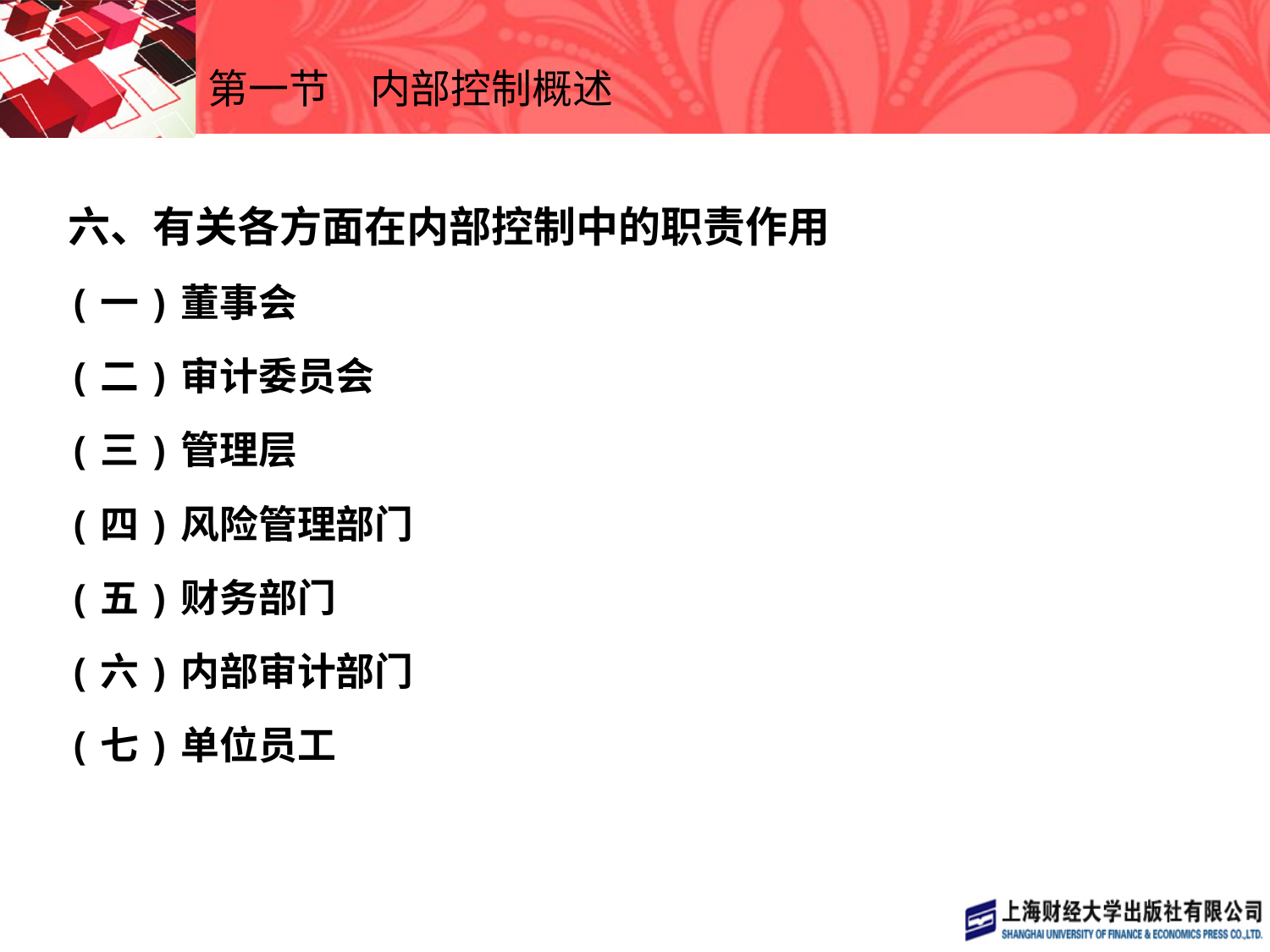

# 第一节　内部控制概述
六、有关各方面在内部控制中的职责作用
(一)董事会
(二)审计委员会
(三)管理层
(四)风险管理部门
(五)财务部门
(六)内部审计部门
(七)单位员工